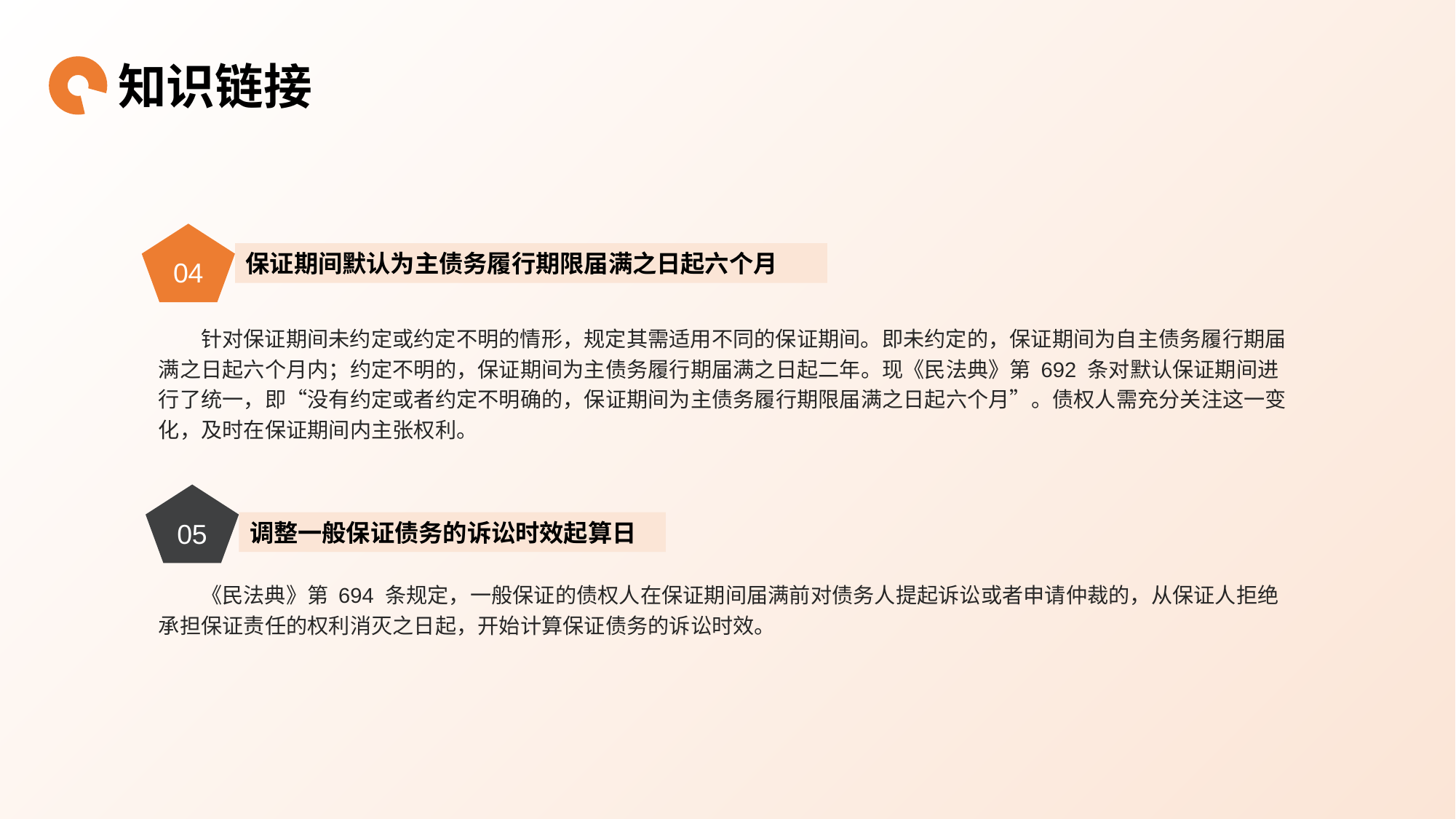

知识链接

04
保证期间默认为主债务履行期限届满之日起六个月
针对保证期间未约定或约定不明的情形，规定其需适用不同的保证期间。即未约定的，保证期间为自主债务履行期届满之日起六个月内；约定不明的，保证期间为主债务履行期届满之日起二年。现《民法典》第 692 条对默认保证期间进行了统一，即“没有约定或者约定不明确的，保证期间为主债务履行期限届满之日起六个月”。债权人需充分关注这一变化，及时在保证期间内主张权利。
05
调整一般保证债务的诉讼时效起算日
《民法典》第 694 条规定，一般保证的债权人在保证期间届满前对债务人提起诉讼或者申请仲裁的，从保证人拒绝承担保证责任的权利消灭之日起，开始计算保证债务的诉讼时效。